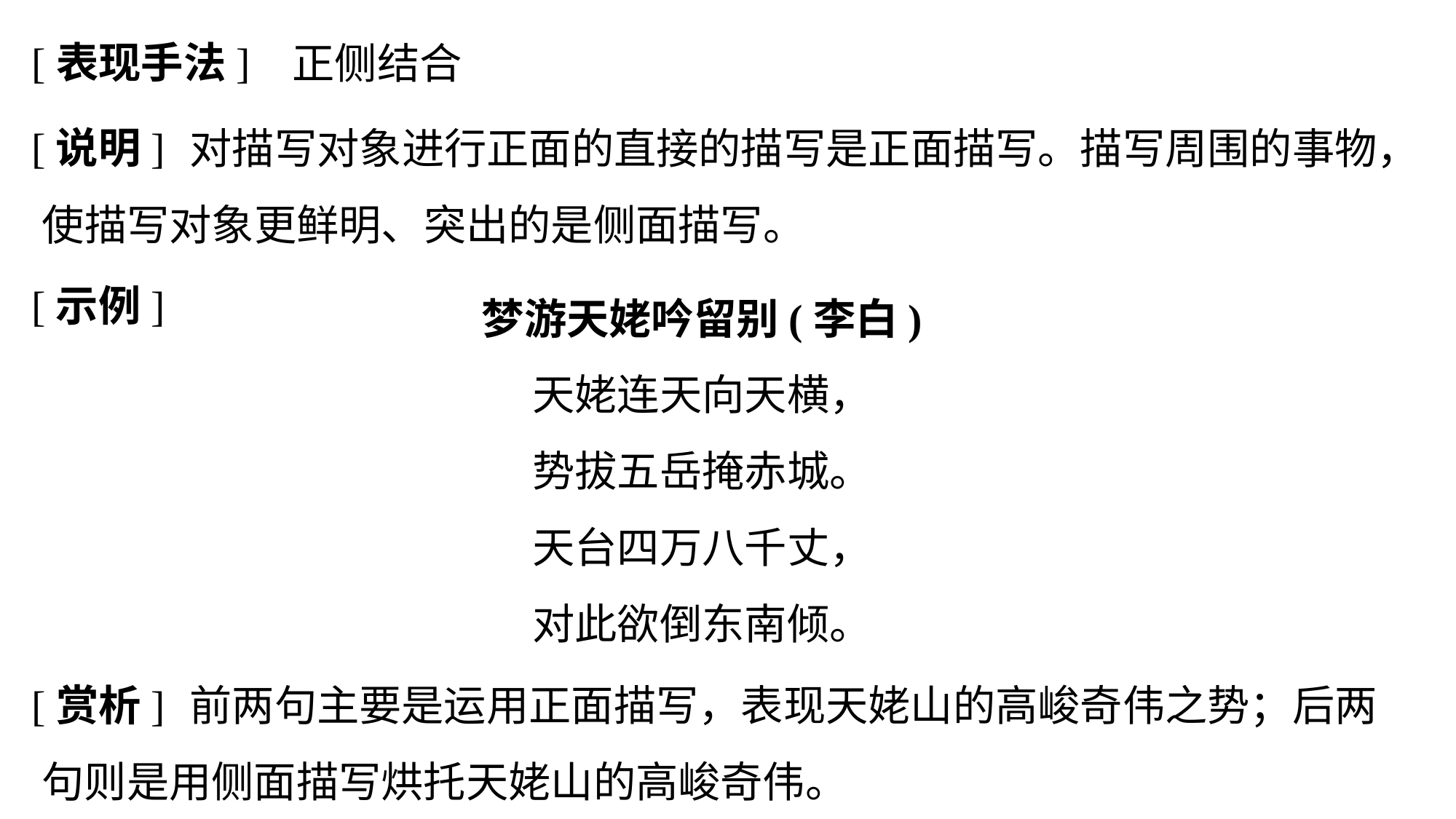

[表现手法]
正侧结合
[说明]
	   对描写对象进行正面的直接的描写是正面描写。描写周围的事物，使描写对象更鲜明、突出的是侧面描写。
[示例]
梦游天姥吟留别(李白)
天姥连天向天横，
势拔五岳掩赤城。
天台四万八千丈，
对此欲倒东南倾。
[赏析]
	   前两句主要是运用正面描写，表现天姥山的高峻奇伟之势；后两句则是用侧面描写烘托天姥山的高峻奇伟。